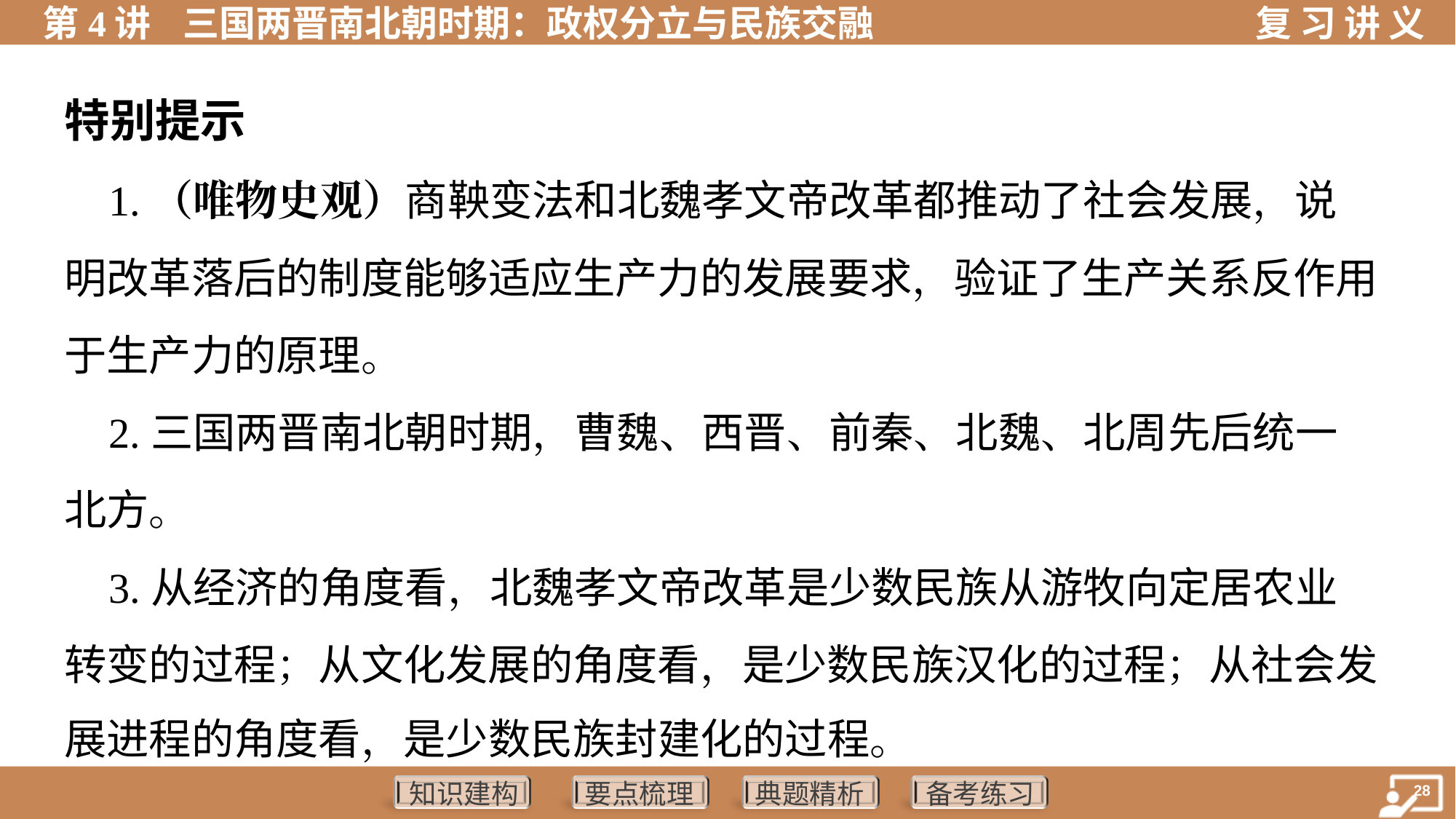

特别提示
    1.（唯物史观）商鞅变法和北魏孝文帝改革都推动了社会发展，说
明改革落后的制度能够适应生产力的发展要求，验证了生产关系反作用
于生产力的原理。
    2.三国两晋南北朝时期，曹魏、西晋、前秦、北魏、北周先后统一
北方。
    3.从经济的角度看，北魏孝文帝改革是少数民族从游牧向定居农业
转变的过程；从文化发展的角度看，是少数民族汉化的过程；从社会发
展进程的角度看，是少数民族封建化的过程。